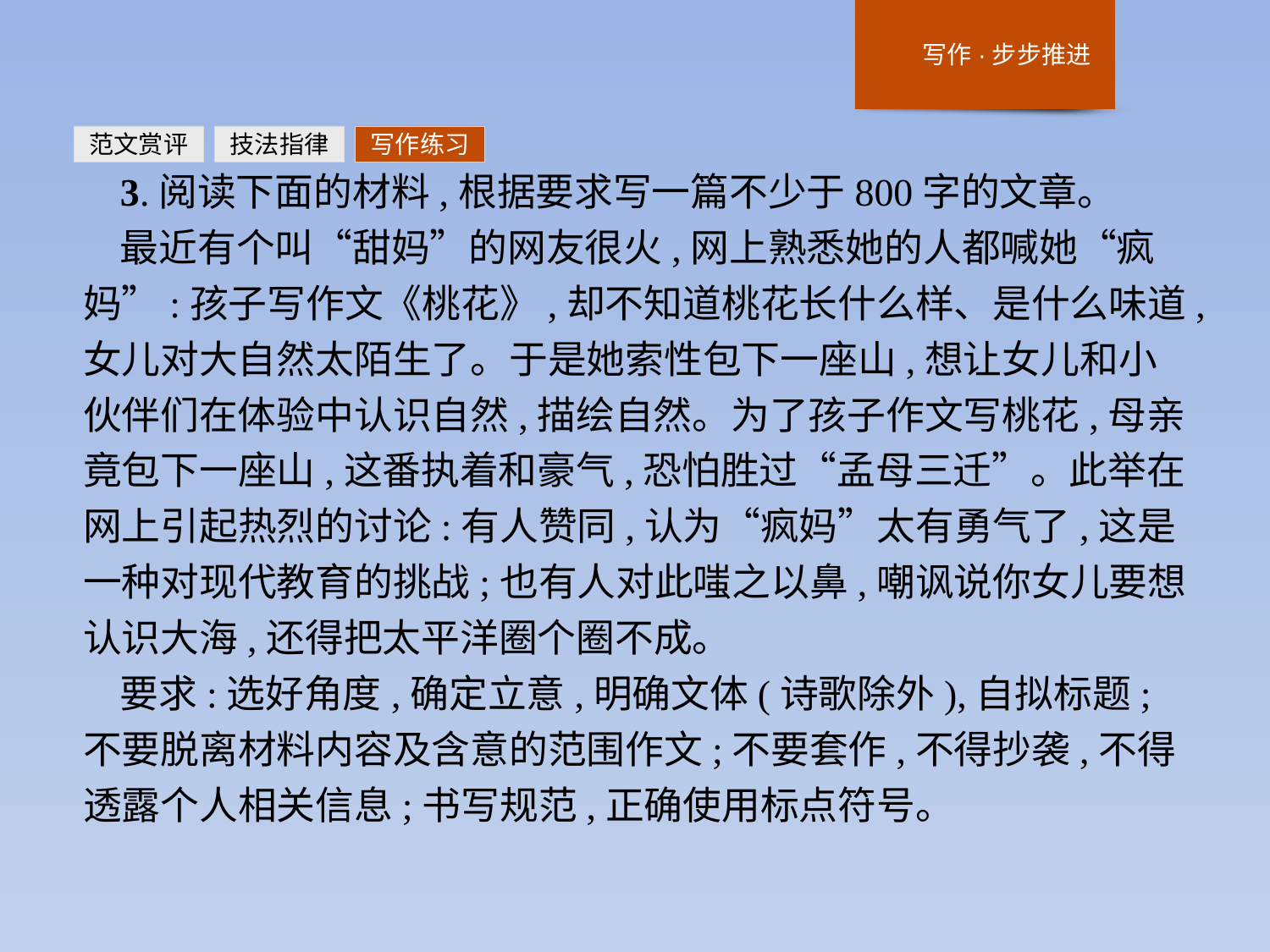

范文赏评
技法指律
写作练习
3.阅读下面的材料,根据要求写一篇不少于800字的文章。
最近有个叫“甜妈”的网友很火,网上熟悉她的人都喊她“疯妈”:孩子写作文《桃花》,却不知道桃花长什么样、是什么味道,女儿对大自然太陌生了。于是她索性包下一座山,想让女儿和小伙伴们在体验中认识自然,描绘自然。为了孩子作文写桃花,母亲竟包下一座山,这番执着和豪气,恐怕胜过“孟母三迁”。此举在网上引起热烈的讨论:有人赞同,认为“疯妈”太有勇气了,这是一种对现代教育的挑战;也有人对此嗤之以鼻,嘲讽说你女儿要想认识大海,还得把太平洋圈个圈不成。
要求:选好角度,确定立意,明确文体(诗歌除外),自拟标题;不要脱离材料内容及含意的范围作文;不要套作,不得抄袭,不得透露个人相关信息;书写规范,正确使用标点符号。